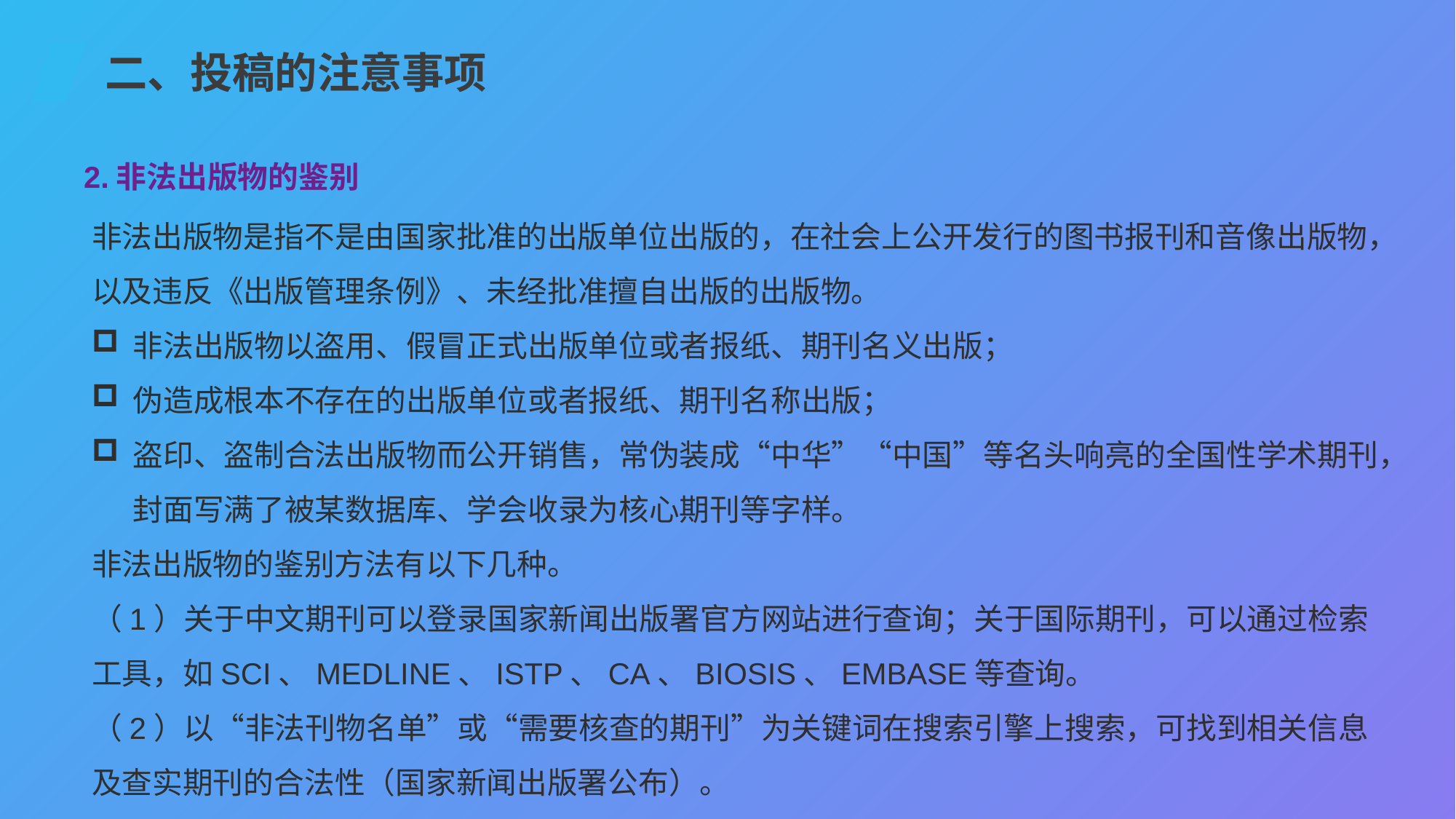

二、投稿的注意事项
2.非法出版物的鉴别
非法出版物是指不是由国家批准的出版单位出版的，在社会上公开发行的图书报刊和音像出版物，以及违反《出版管理条例》、未经批准擅自出版的出版物。
非法出版物以盗用、假冒正式出版单位或者报纸、期刊名义出版；
伪造成根本不存在的出版单位或者报纸、期刊名称出版；
盗印、盗制合法出版物而公开销售，常伪装成“中华”“中国”等名头响亮的全国性学术期刊，封面写满了被某数据库、学会收录为核心期刊等字样。
非法出版物的鉴别方法有以下几种。
（1）关于中文期刊可以登录国家新闻出版署官方网站进行查询；关于国际期刊，可以通过检索工具，如SCI、MEDLINE、ISTP、CA、BIOSIS、EMBASE等查询。
（2）以“非法刊物名单”或“需要核查的期刊”为关键词在搜索引擎上搜索，可找到相关信息及查实期刊的合法性（国家新闻出版署公布）。